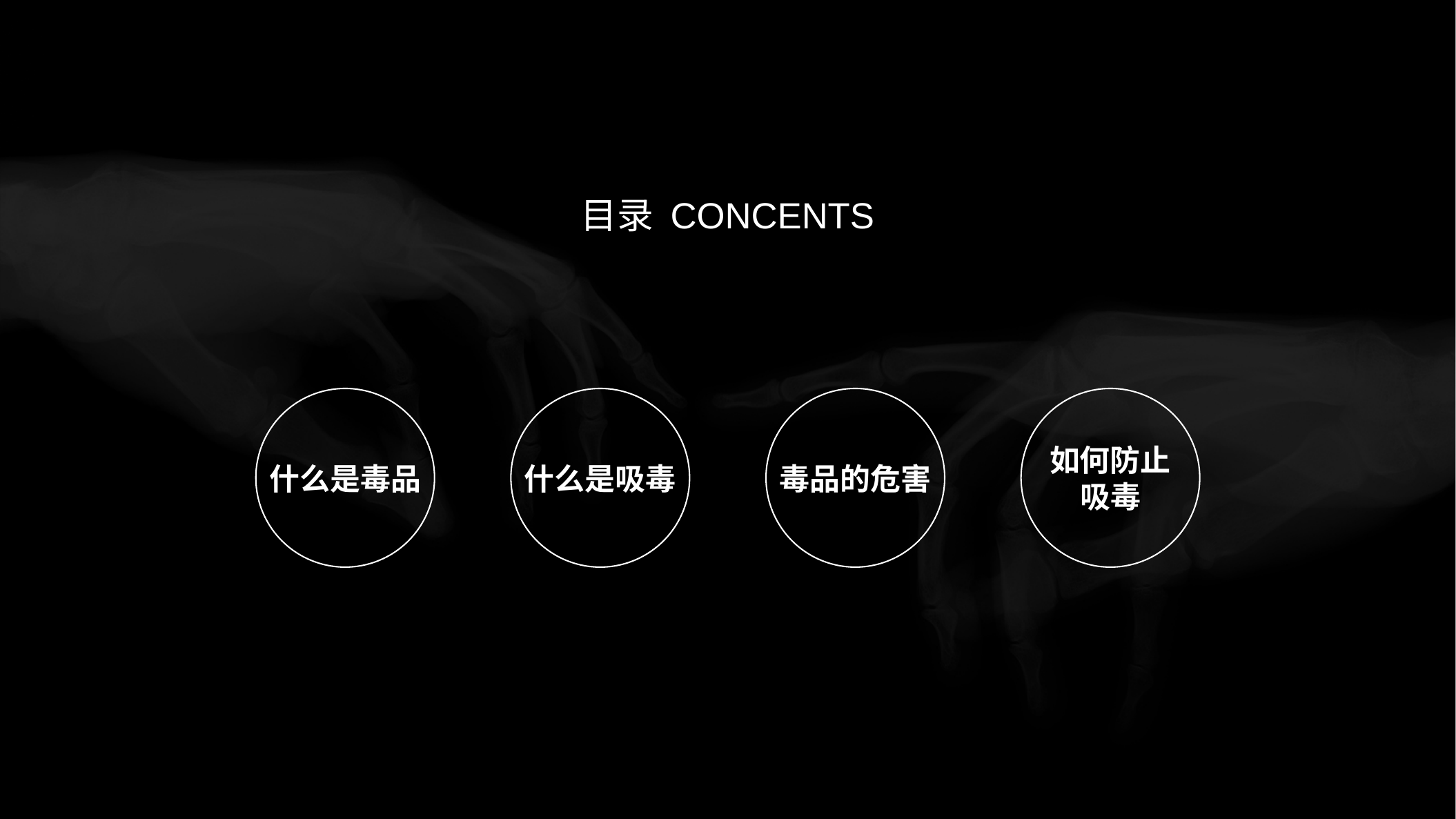

目录 CONCENTS

什么是毒品

什么是吸毒

毒品的危害

如何防止
吸毒